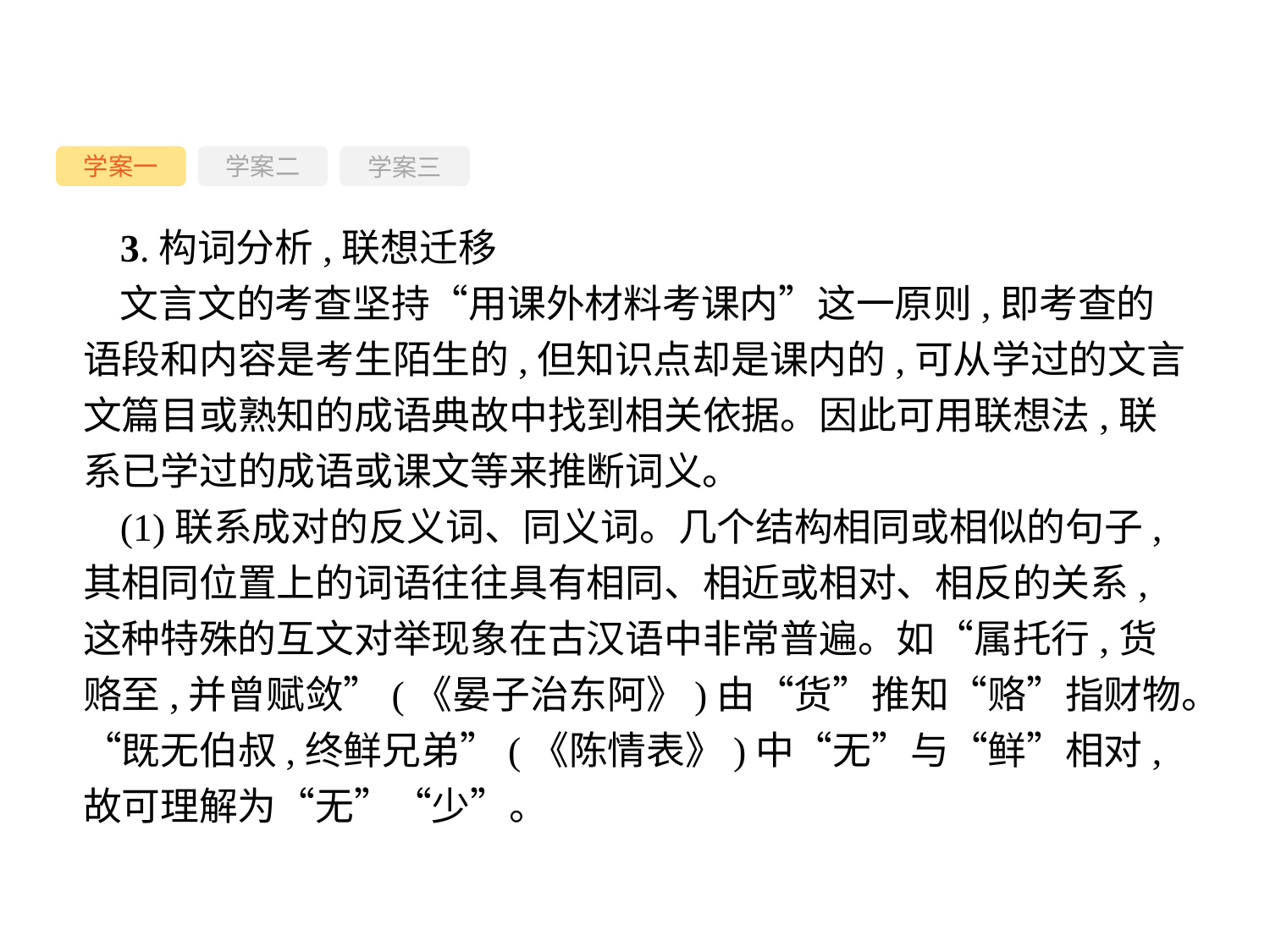

学案一
学案三
学案二
3.构词分析,联想迁移
文言文的考查坚持“用课外材料考课内”这一原则,即考查的语段和内容是考生陌生的,但知识点却是课内的,可从学过的文言文篇目或熟知的成语典故中找到相关依据。因此可用联想法,联系已学过的成语或课文等来推断词义。
(1)联系成对的反义词、同义词。几个结构相同或相似的句子,其相同位置上的词语往往具有相同、相近或相对、相反的关系,这种特殊的互文对举现象在古汉语中非常普遍。如“属托行,货赂至,并曾赋敛”(《晏子治东阿》)由“货”推知“赂”指财物。“既无伯叔,终鲜兄弟”(《陈情表》)中“无”与“鲜”相对,故可理解为“无”“少”。
-60-